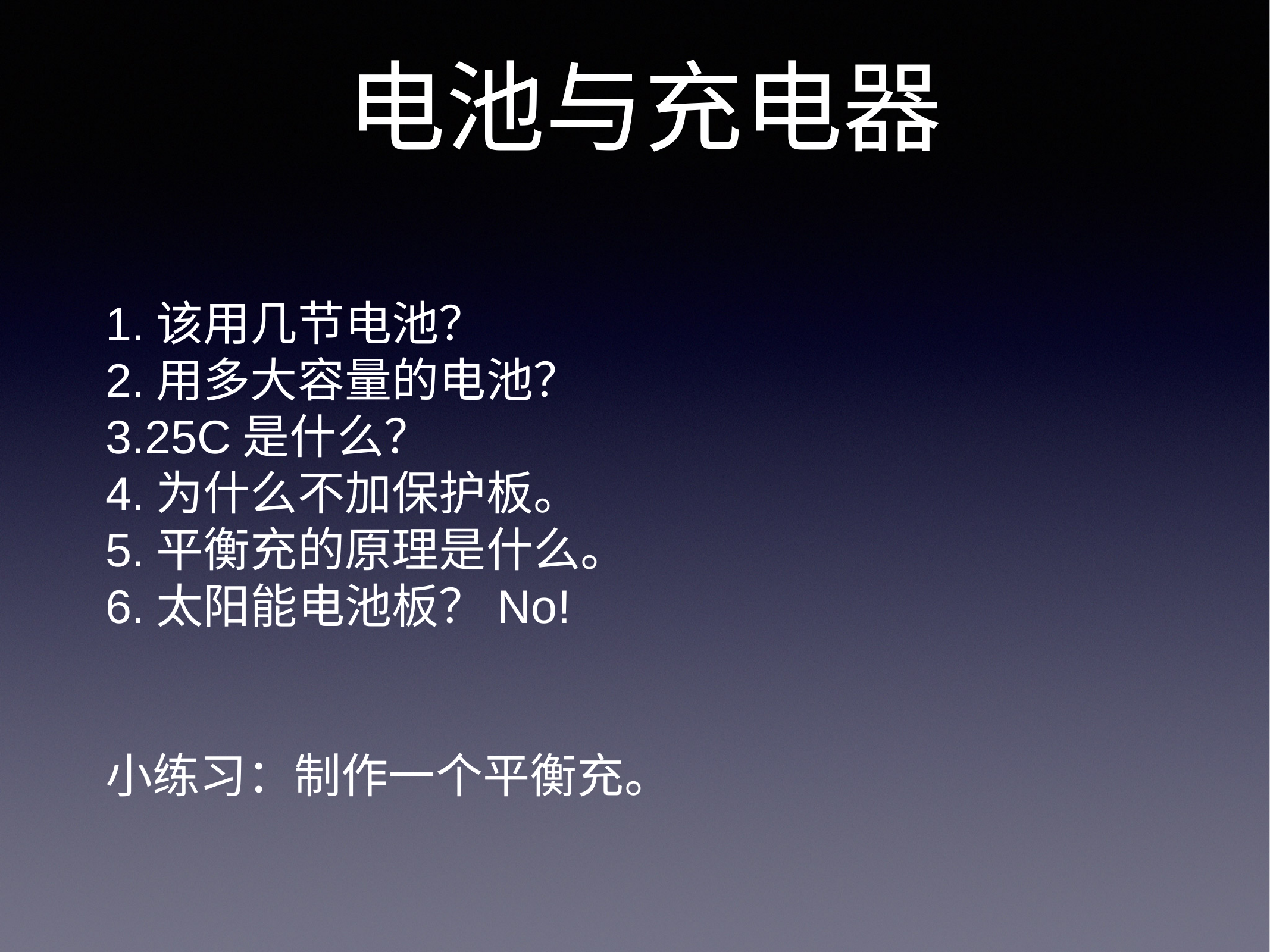

电池与充电器
1.该用几节电池？
2.用多大容量的电池？
3.25C是什么？
4.为什么不加保护板。
5.平衡充的原理是什么。
6.太阳能电池板？No!

小练习：制作一个平衡充。